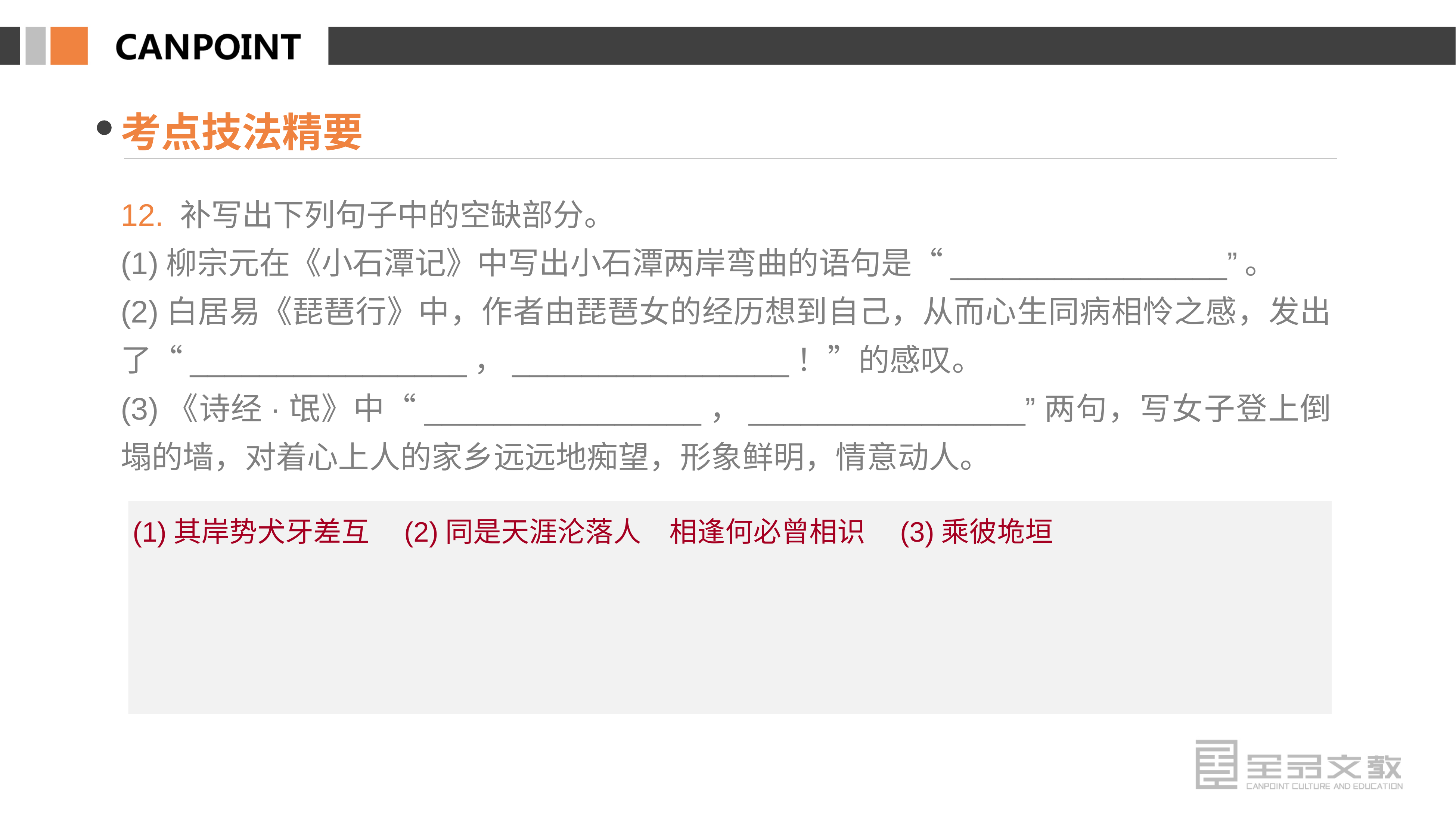

考点技法精要

12. 补写出下列句子中的空缺部分。
(1)柳宗元在《小石潭记》中写出小石潭两岸弯曲的语句是“________________”。
(2)白居易《琵琶行》中，作者由琵琶女的经历想到自己，从而心生同病相怜之感，发出了“________________，________________！”的感叹。
(3)《诗经·氓》中“________________，________________”两句，写女子登上倒塌的墙，对着心上人的家乡远远地痴望，形象鲜明，情意动人。
(1)其岸势犬牙差互　(2)同是天涯沦落人　相逢何必曾相识　(3)乘彼垝垣